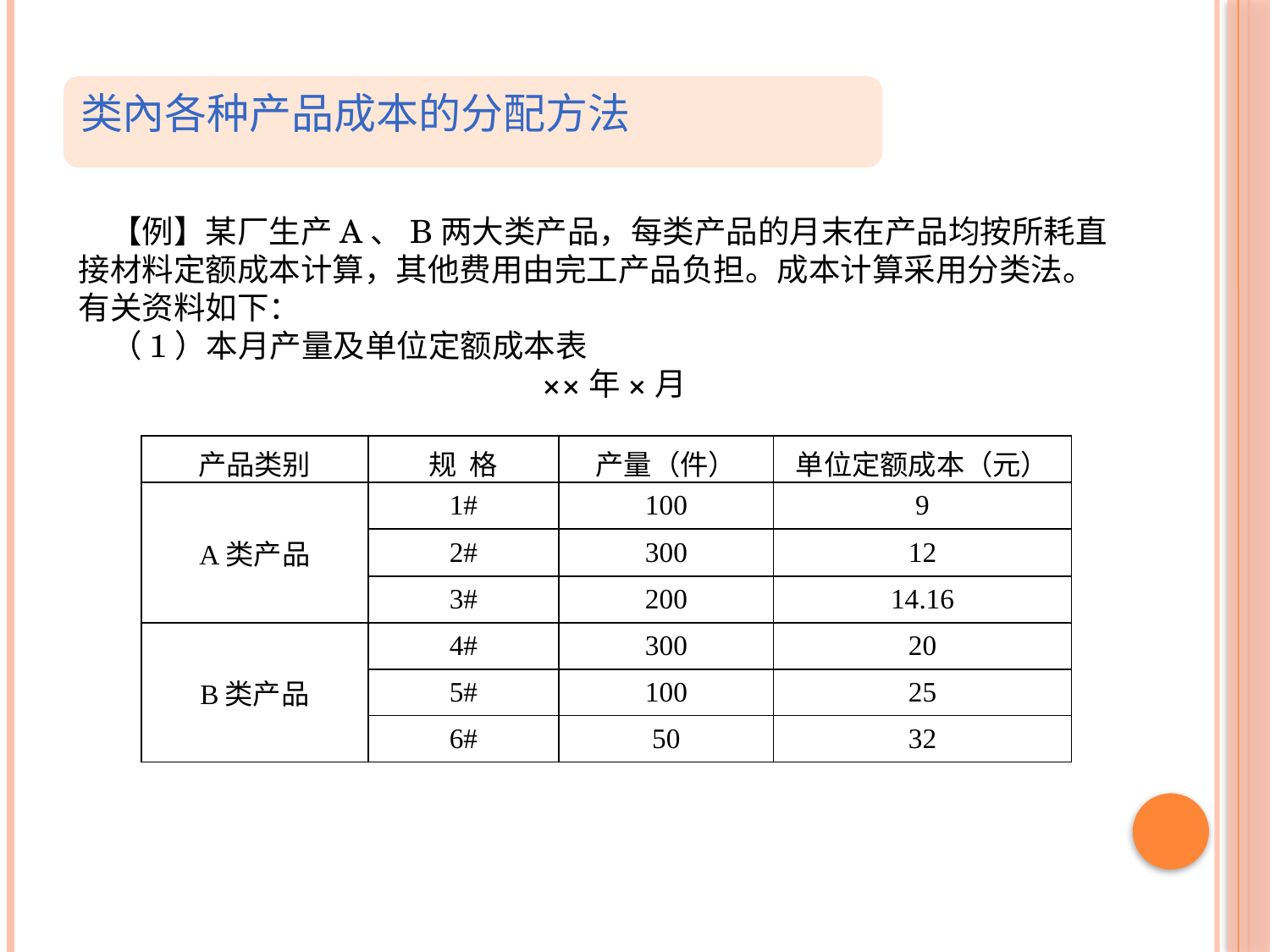

类內各种产品成本的分配方法
【例】某厂生产A、B两大类产品，每类产品的月末在产品均按所耗直接材料定额成本计算，其他费用由完工产品负担。成本计算采用分类法。有关资料如下：
（1）本月产量及单位定额成本表
××年×月
| 产品类别 | 规 格 | 产量（件） | 单位定额成本（元） |
| --- | --- | --- | --- |
| A类产品 | 1# | 100 | 9 |
|  | 2# | 300 | 12 |
|  | 3# | 200 | 14.16 |
| B类产品 | 4# | 300 | 20 |
|  | 5# | 100 | 25 |
|  | 6# | 50 | 32 |